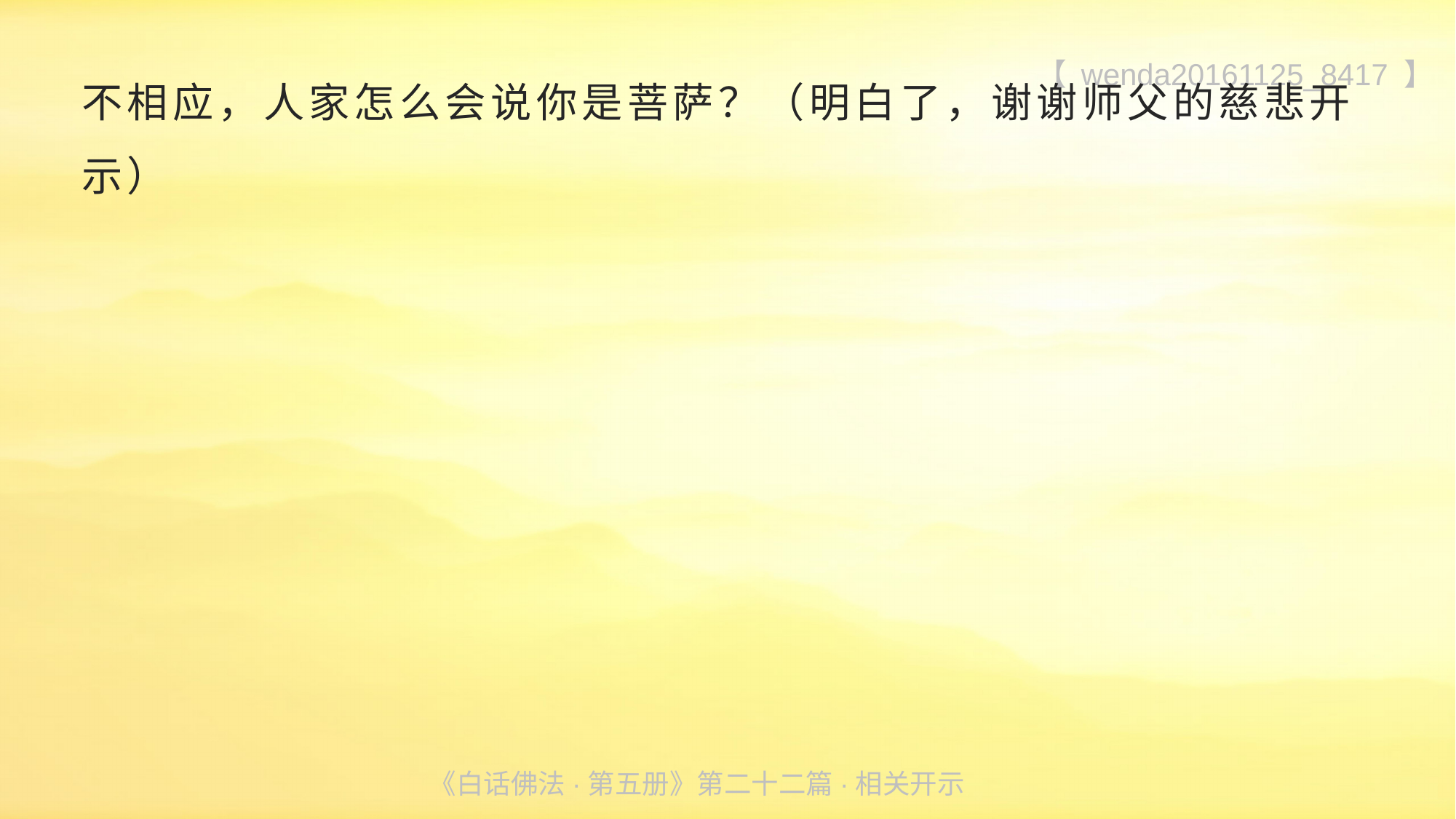

【 wenda20161125_8417 】
不相应，人家怎么会说你是菩萨？（明白了，谢谢师父的慈悲开示）

《白话佛法·第五册》第二十二篇·相关开示